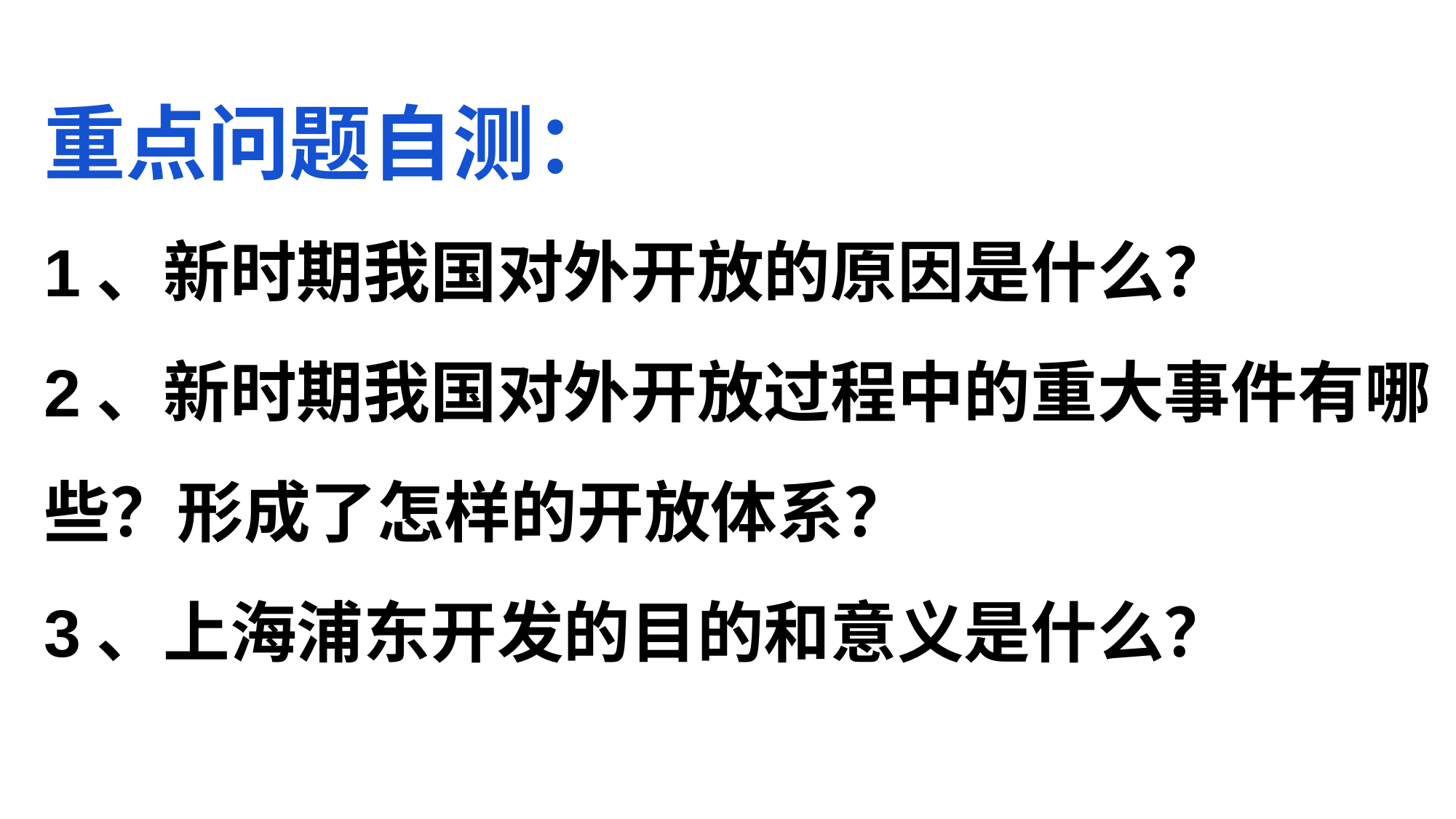

重点问题自测：
1、新时期我国对外开放的原因是什么？
2、新时期我国对外开放过程中的重大事件有哪些？形成了怎样的开放体系？
3、上海浦东开发的目的和意义是什么？